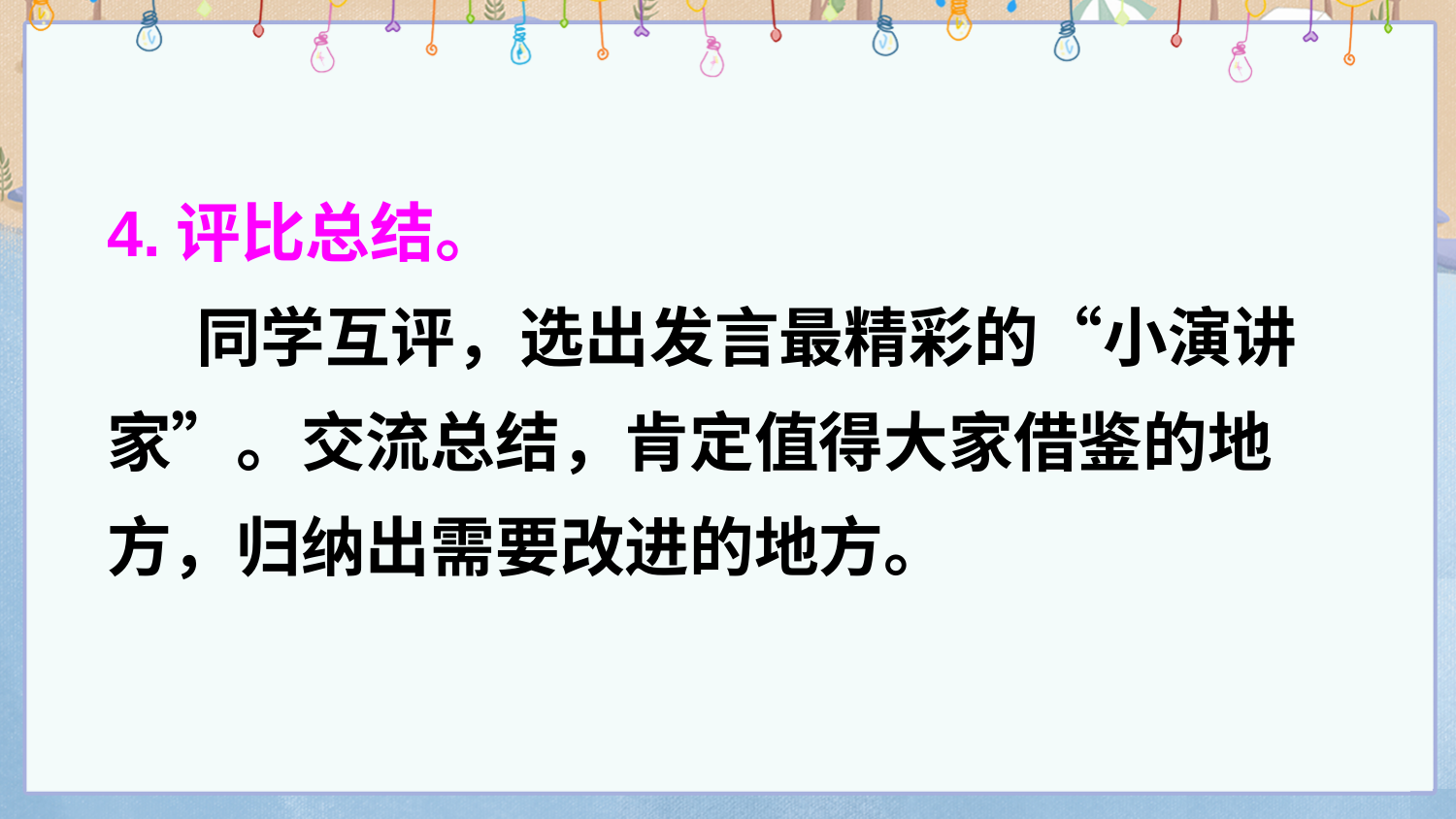

4.评比总结。
     同学互评，选出发言最精彩的“小演讲家”。交流总结，肯定值得大家借鉴的地方，归纳出需要改进的地方。